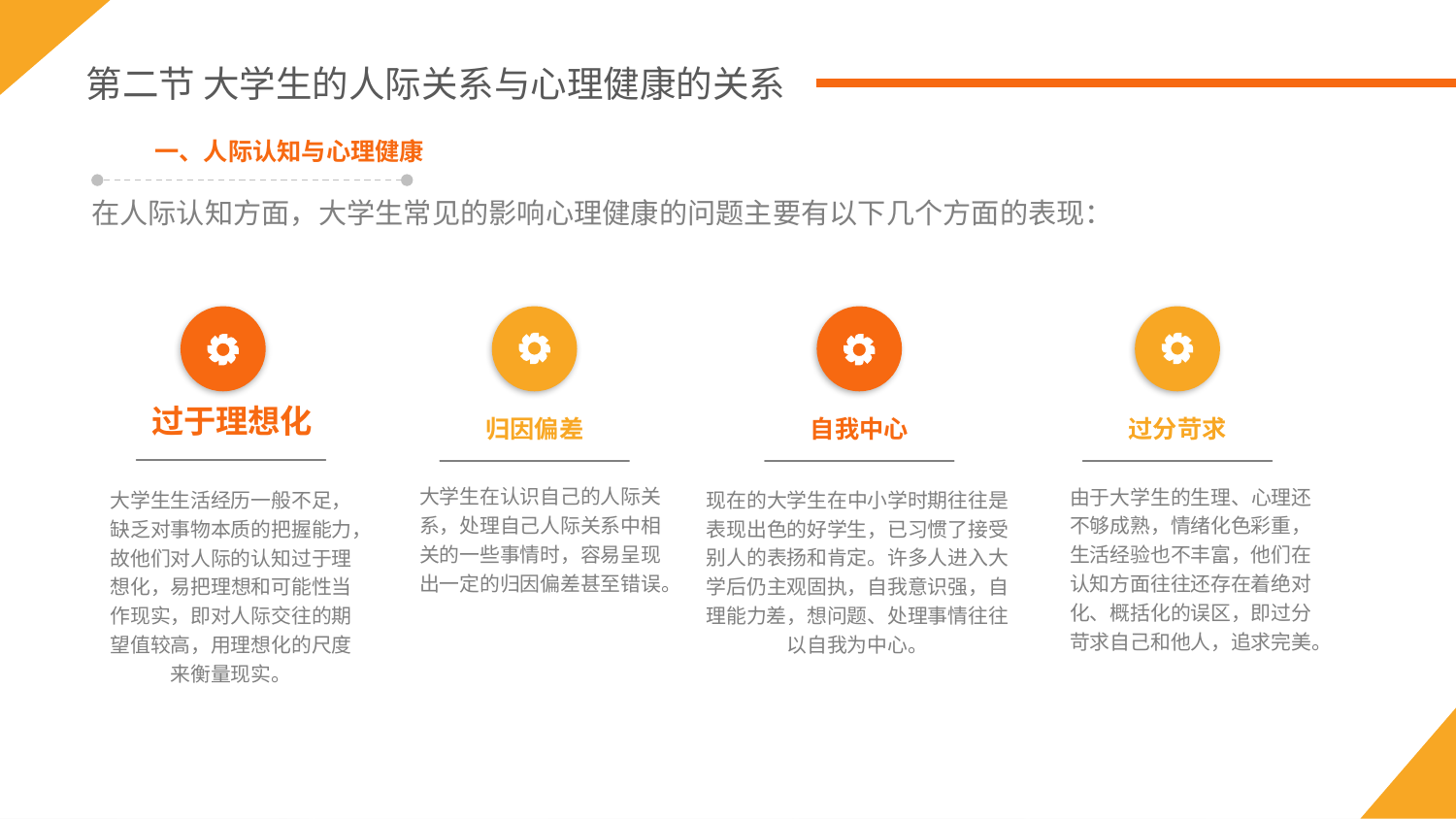

第二节 大学生的人际关系与心理健康的关系
一、人际认知与心理健康
在人际认知方面，大学生常见的影响心理健康的问题主要有以下几个方面的表现：

过于理想化
归因偏差
自我中心
过分苛求
大学生在认识自己的人际关系，处理自己人际关系中相关的一些事情时，容易呈现出一定的归因偏差甚至错误。
由于大学生的生理、心理还不够成熟，情绪化色彩重，生活经验也不丰富，他们在认知方面往往还存在着绝对化、概括化的误区，即过分苛求自己和他人，追求完美。
现在的大学生在中小学时期往往是表现出色的好学生，已习惯了接受别人的表扬和肯定。许多人进入大学后仍主观固执，自我意识强，自理能力差，想问题、处理事情往往以自我为中心。
大学生生活经历一般不足，缺乏对事物本质的把握能力，故他们对人际的认知过于理想化，易把理想和可能性当作现实，即对人际交往的期望值较高，用理想化的尺度来衡量现实。